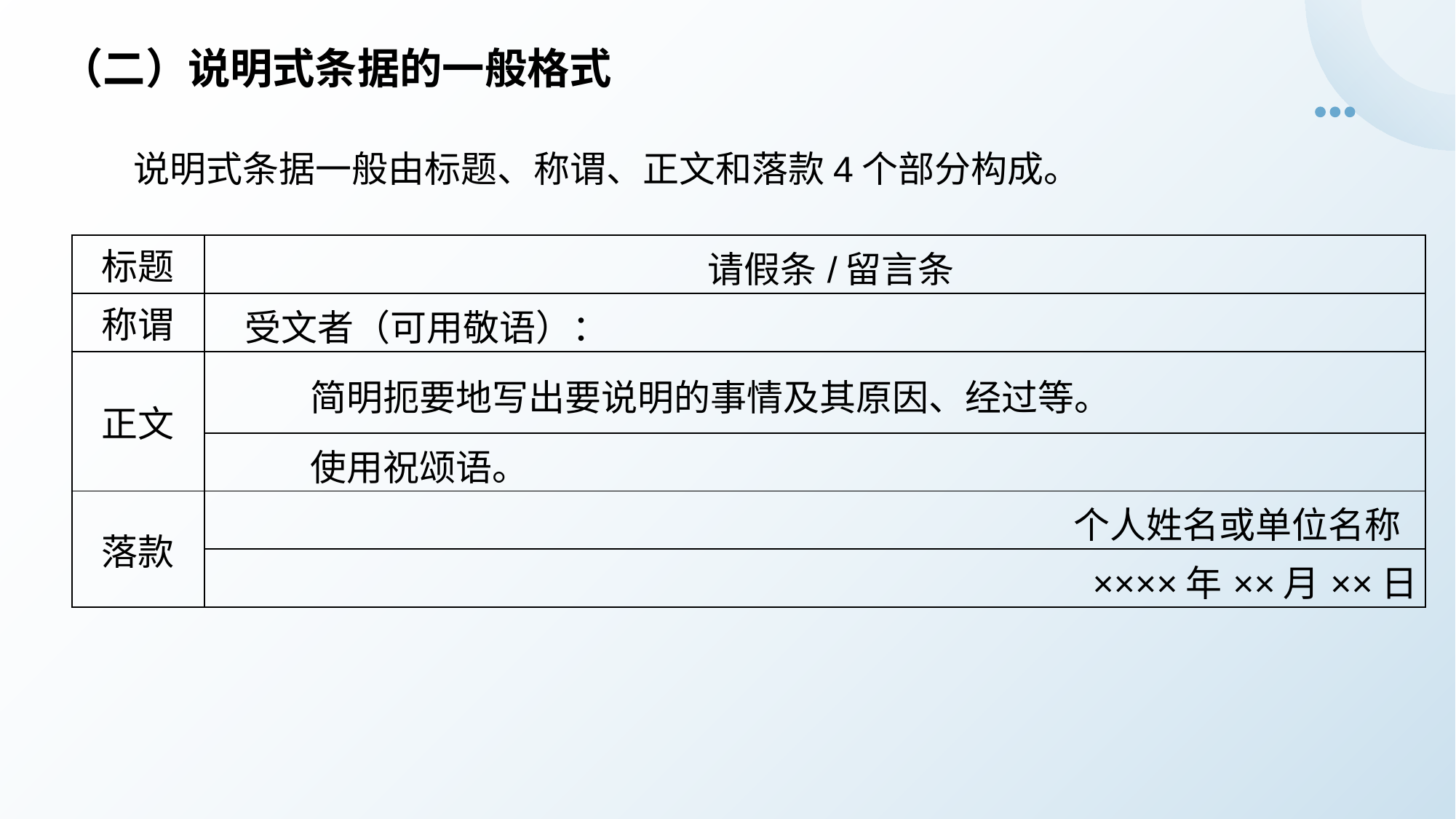

（二）说明式条据的一般格式
说明式条据一般由标题、称谓、正文和落款4个部分构成。
| 标题 | 请假条/留言条 |
| --- | --- |
| 称谓 | 受文者（可用敬语）： |
| 正文 | 简明扼要地写出要说明的事情及其原因、经过等。 |
|  | 使用祝颂语。 |
| 落款 | 个人姓名或单位名称 |
|  | ××××年××月××日 |